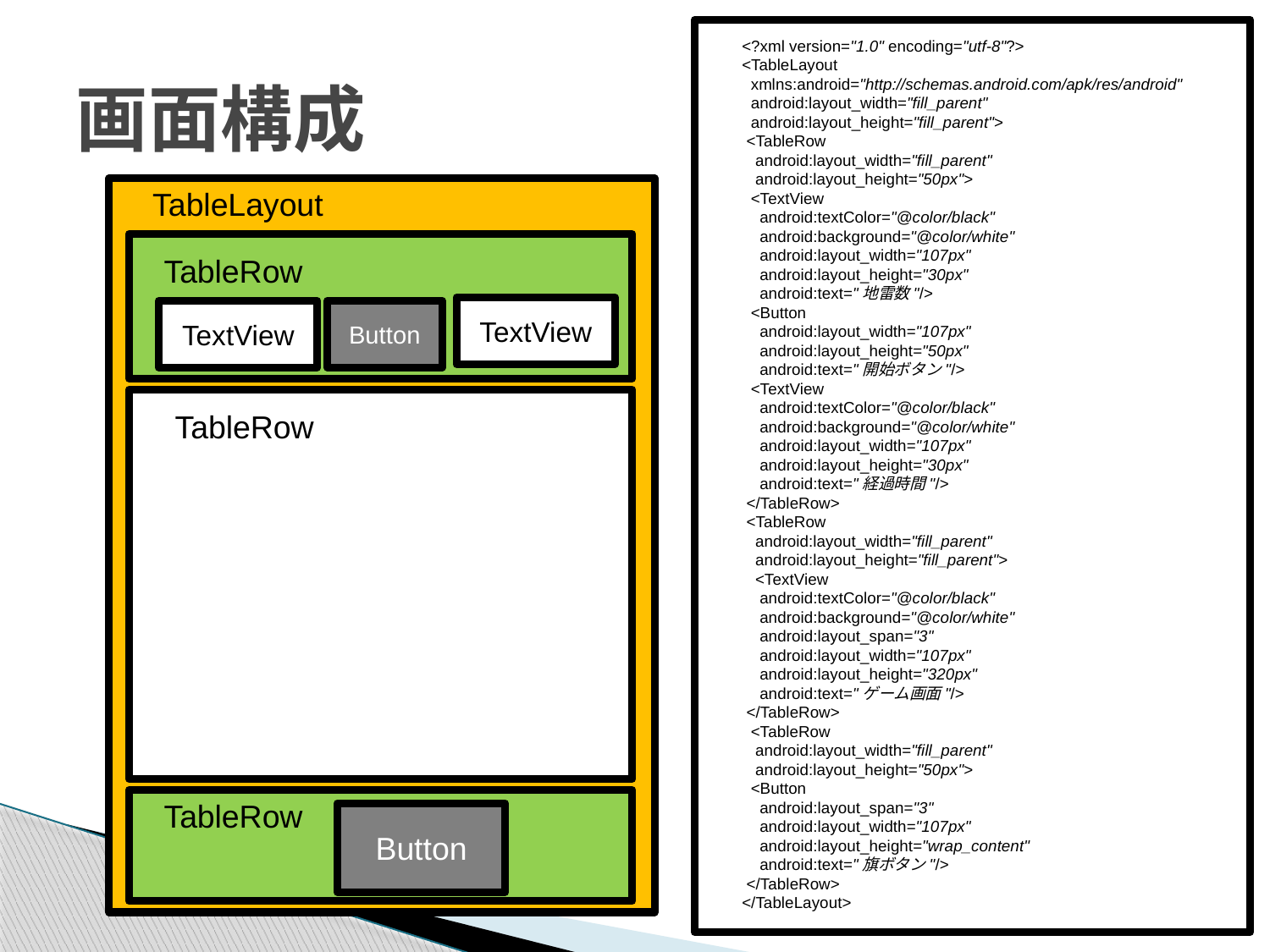

<?xml version="1.0" encoding="utf-8"?>
<TableLayout
  xmlns:android="http://schemas.android.com/apk/res/android"
  android:layout_width="fill_parent"
  android:layout_height="fill_parent">
 <TableRow
   android:layout_width="fill_parent"
   android:layout_height="50px">
  <TextView
    android:textColor="@color/black"
    android:background="@color/white"
    android:layout_width="107px"
    android:layout_height="30px"
    android:text="地雷数"/>
  <Button
    android:layout_width="107px"
    android:layout_height="50px"
    android:text="開始ボタン"/>
  <TextView
    android:textColor="@color/black"
    android:background="@color/white"
    android:layout_width="107px"
    android:layout_height="30px"
    android:text="経過時間"/>
 </TableRow>
 <TableRow
   android:layout_width="fill_parent"
   android:layout_height="fill_parent">
   <TextView
    android:textColor="@color/black"
    android:background="@color/white"
    android:layout_span="3"
    android:layout_width="107px"
    android:layout_height="320px"
    android:text="ゲーム画面"/>
 </TableRow>
  <TableRow
   android:layout_width="fill_parent"
   android:layout_height="50px">
  <Button
    android:layout_span="3"
    android:layout_width="107px"
    android:layout_height="wrap_content"
    android:text="旗ボタン"/>
 </TableRow>
</TableLayout>

# 画面構成

TableLayout

TableRow
TextView
TextView
Button

TableRow

TableRow
Button